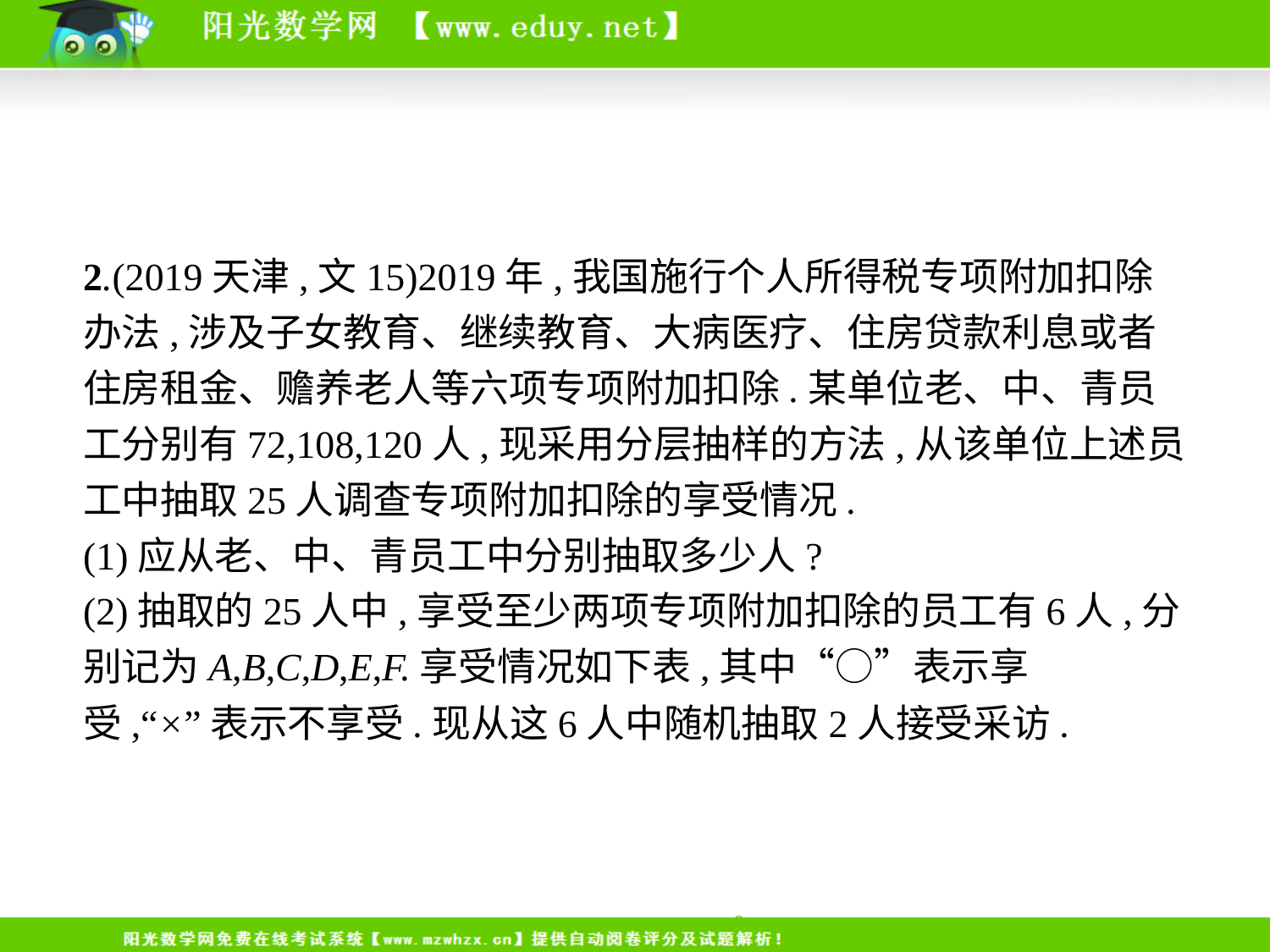

2.(2019天津,文15)2019年,我国施行个人所得税专项附加扣除办法,涉及子女教育、继续教育、大病医疗、住房贷款利息或者住房租金、赡养老人等六项专项附加扣除.某单位老、中、青员工分别有72,108,120人,现采用分层抽样的方法,从该单位上述员工中抽取25人调查专项附加扣除的享受情况.
(1)应从老、中、青员工中分别抽取多少人?
(2)抽取的25人中,享受至少两项专项附加扣除的员工有6人,分别记为A,B,C,D,E,F.享受情况如下表,其中“○”表示享受,“×”表示不享受.现从这6人中随机抽取2人接受采访.